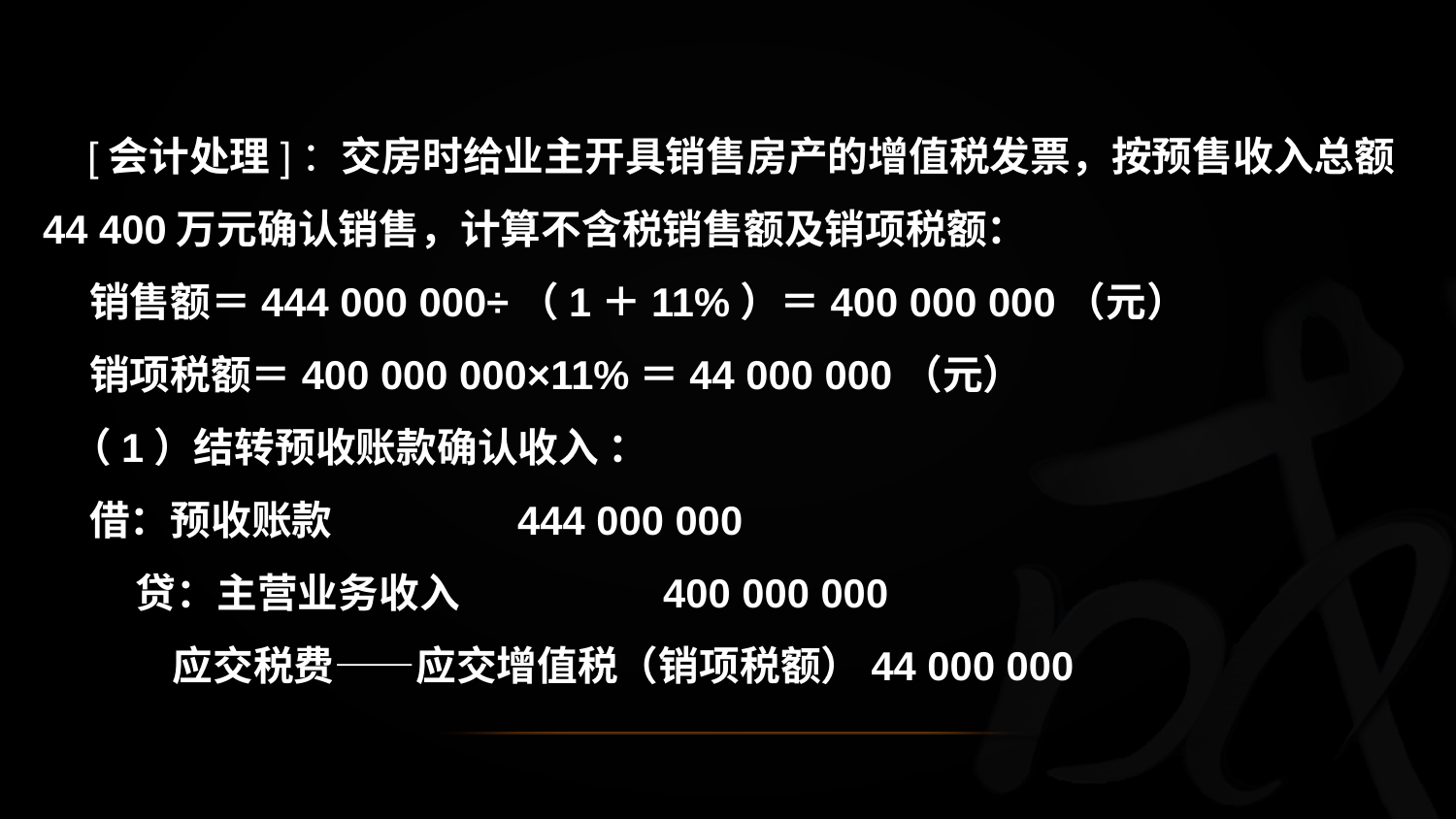

[会计处理]：交房时给业主开具销售房产的增值税发票，按预售收入总额44 400万元确认销售，计算不含税销售额及销项税额：
    销售额＝444 000 000÷（1＋11%）＝400 000 000（元）
    销项税额＝400 000 000×11%＝44 000 000（元）
  （1）结转预收账款确认收入 ：
    借：预收账款                   444 000 000
         贷：主营业务收入                     400 000 000
             应交税费——应交增值税（销项税额）44 000 000